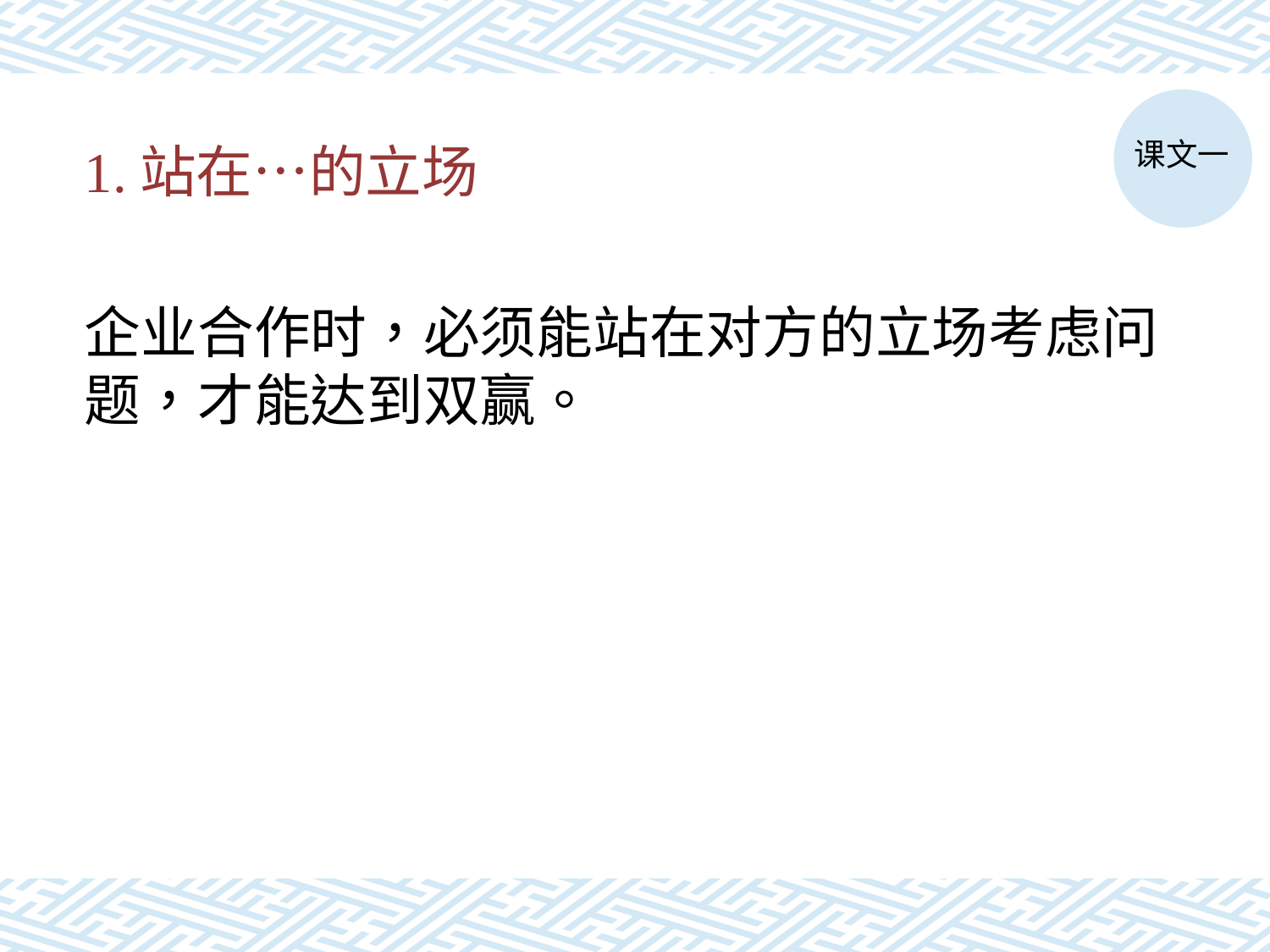

# 1.站在…的立场
课文一

企业合作时，必须能站在对方的立场考虑问题，才能达到双赢。